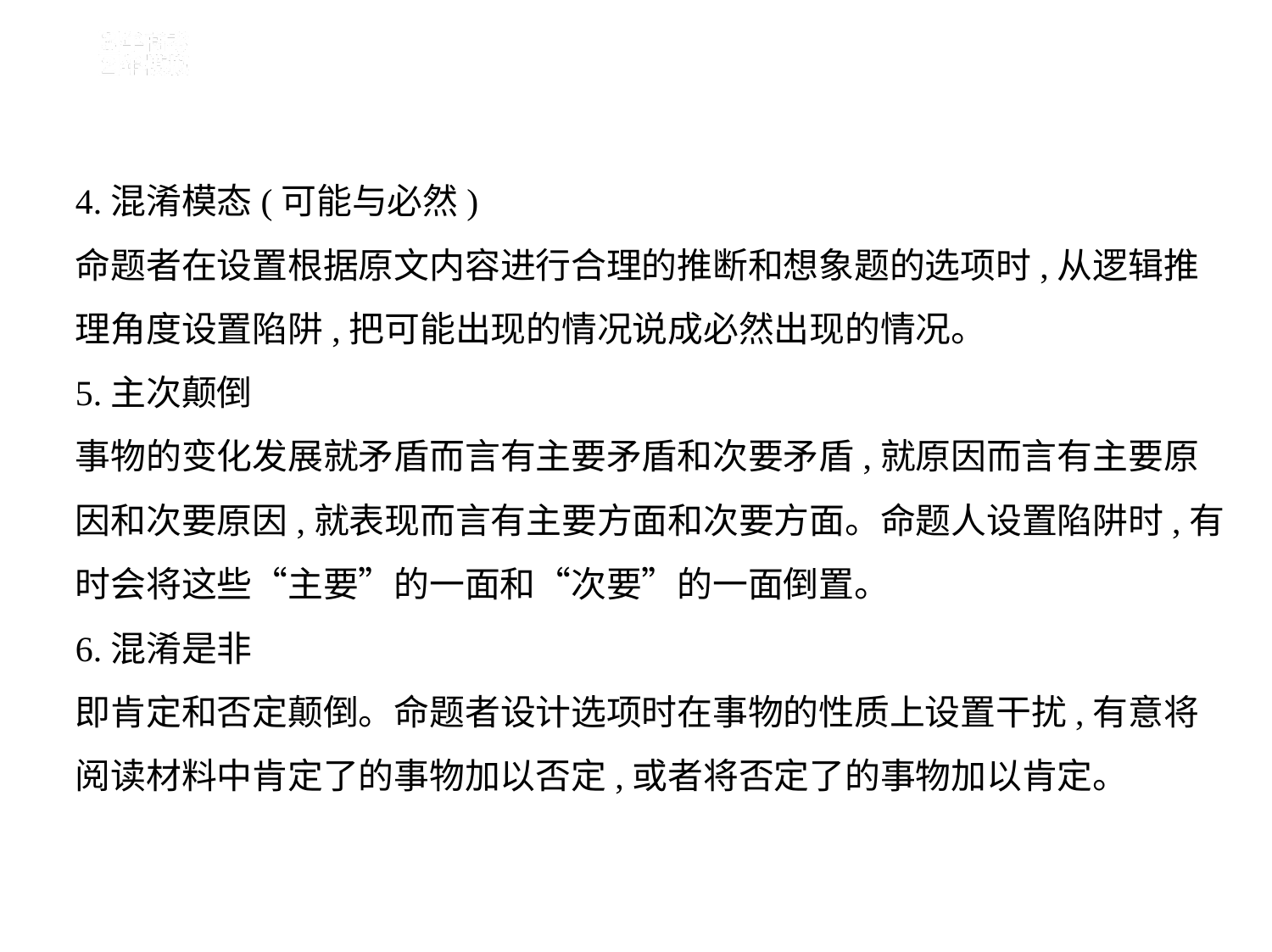

4.混淆模态(可能与必然)
命题者在设置根据原文内容进行合理的推断和想象题的选项时,从逻辑推
理角度设置陷阱,把可能出现的情况说成必然出现的情况。
5.主次颠倒
事物的变化发展就矛盾而言有主要矛盾和次要矛盾,就原因而言有主要原
因和次要原因,就表现而言有主要方面和次要方面。命题人设置陷阱时,有
时会将这些“主要”的一面和“次要”的一面倒置。
6.混淆是非
即肯定和否定颠倒。命题者设计选项时在事物的性质上设置干扰,有意将
阅读材料中肯定了的事物加以否定,或者将否定了的事物加以肯定。